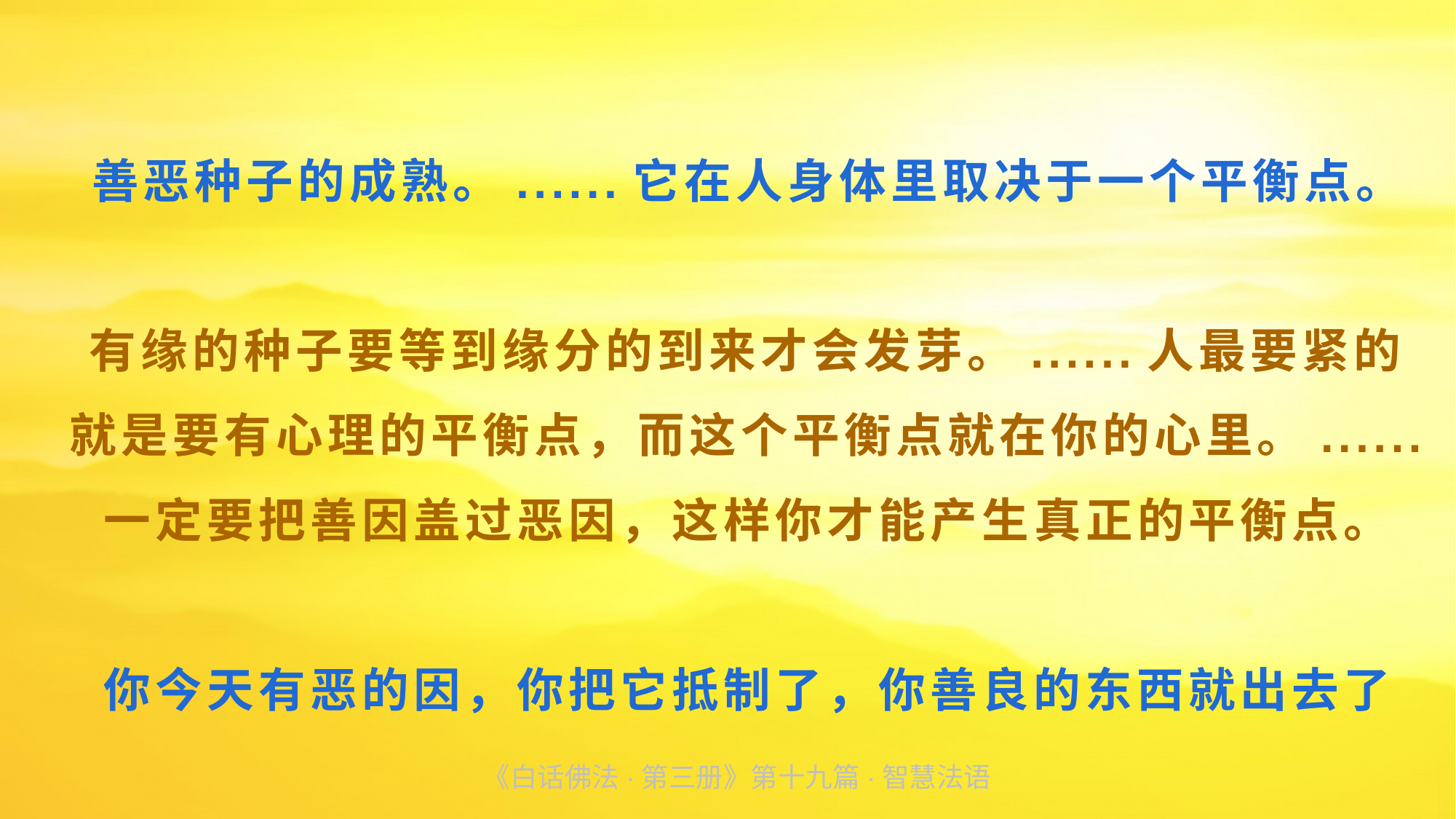

善恶种子的成熟。......它在人身体里取决于一个平衡点。

有缘的种子要等到缘分的到来才会发芽。......人最要紧的就是要有心理的平衡点，而这个平衡点就在你的心里。......一定要把善因盖过恶因，这样你才能产生真正的平衡点。

你今天有恶的因，你把它抵制了，你善良的东西就出去了
  《白话佛法·第三册》第十九篇·智慧法语